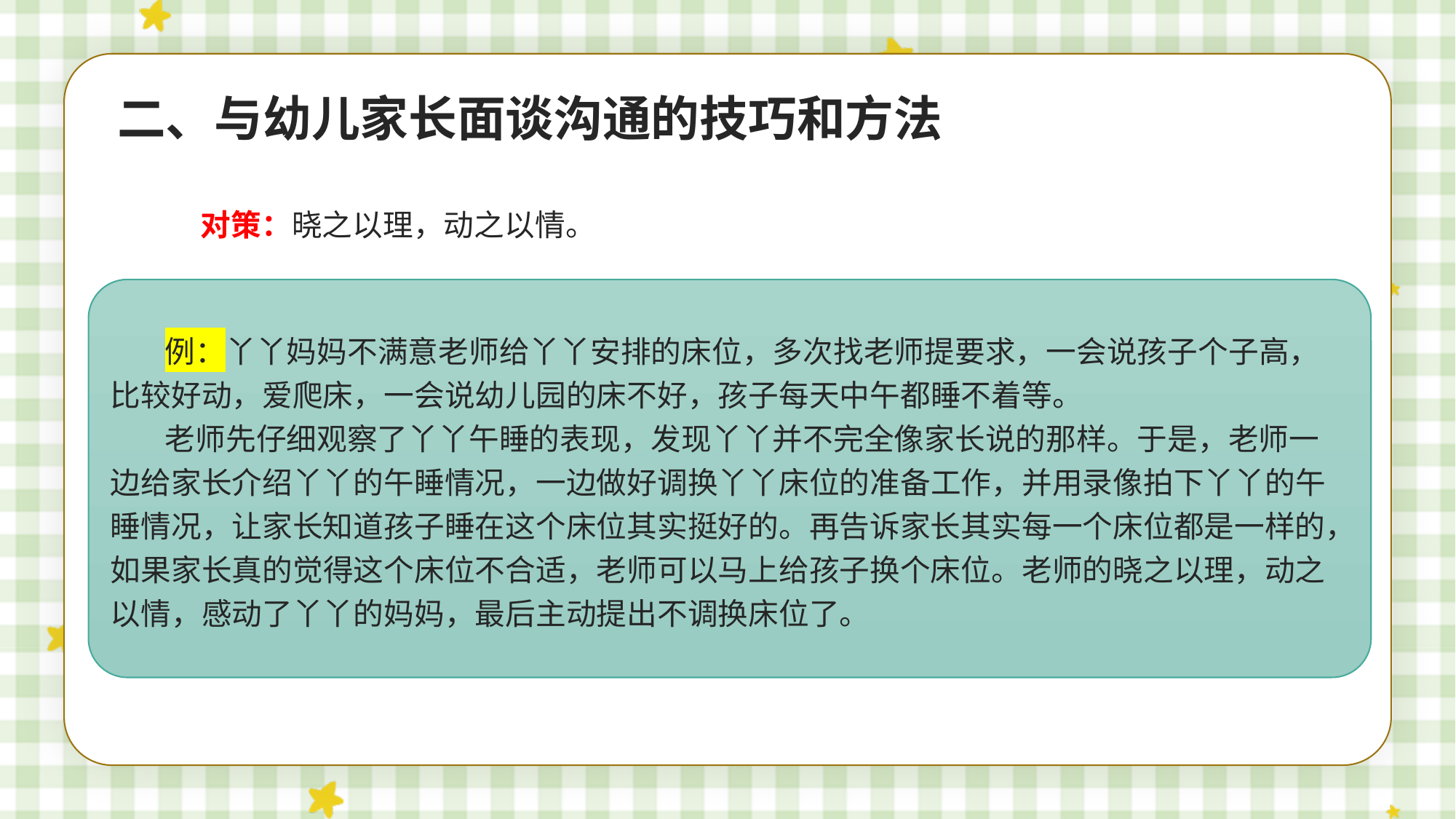

二、与幼儿家长面谈沟通的技巧和方法
对策：晓之以理，动之以情。
例：丫丫妈妈不满意老师给丫丫安排的床位，多次找老师提要求，一会说孩子个子高，比较好动，爱爬床，一会说幼儿园的床不好，孩子每天中午都睡不着等。
老师先仔细观察了丫丫午睡的表现，发现丫丫并不完全像家长说的那样。于是，老师一边给家长介绍丫丫的午睡情况，一边做好调换丫丫床位的准备工作，并用录像拍下丫丫的午睡情况，让家长知道孩子睡在这个床位其实挺好的。再告诉家长其实每一个床位都是一样的，如果家长真的觉得这个床位不合适，老师可以马上给孩子换个床位。老师的晓之以理，动之以情，感动了丫丫的妈妈，最后主动提出不调换床位了。